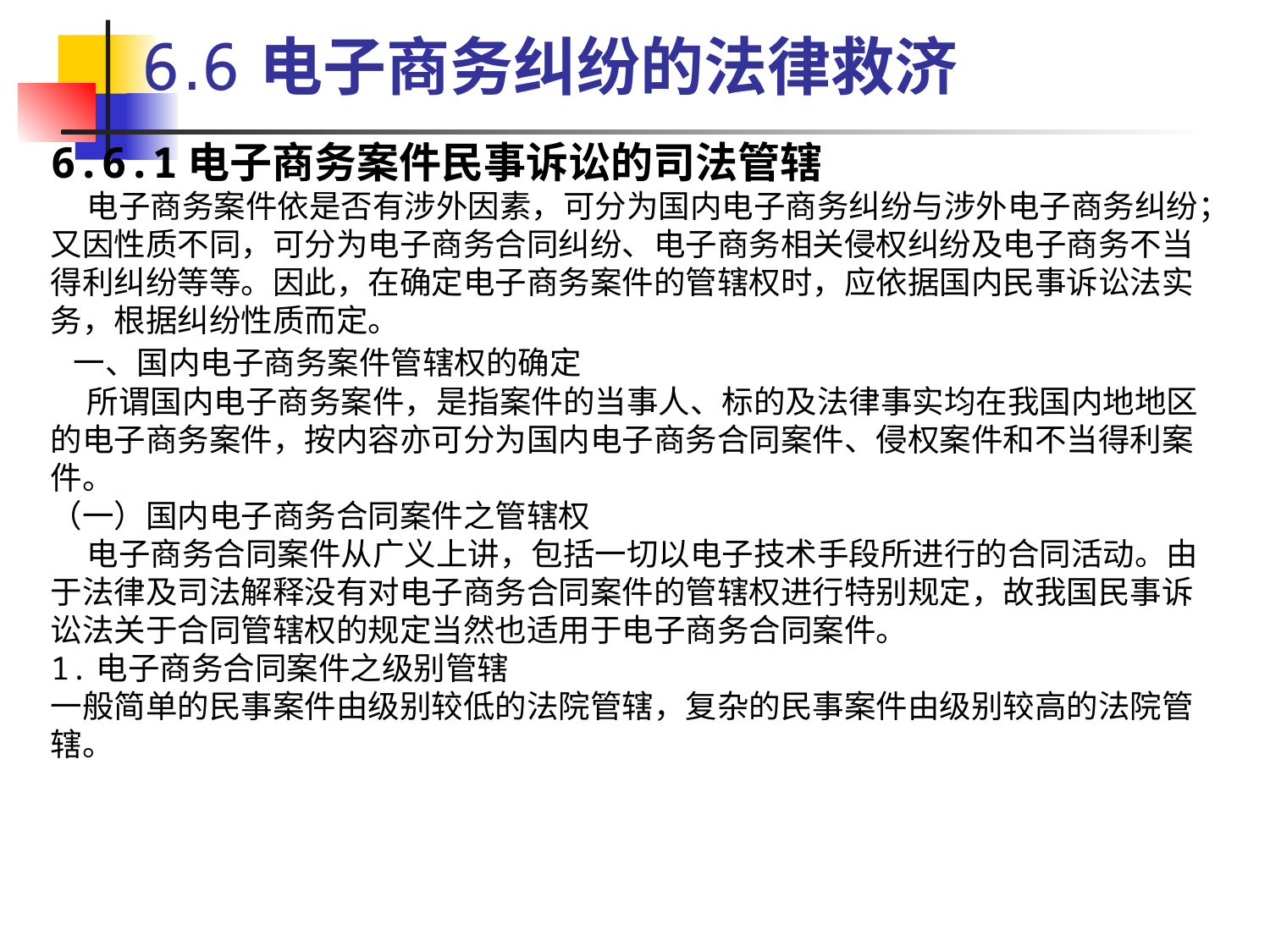

6.6电子商务纠纷的法律救济
6.6.1电子商务案件民事诉讼的司法管辖
    电子商务案件依是否有涉外因素，可分为国内电子商务纠纷与涉外电子商务纠纷；又因性质不同，可分为电子商务合同纠纷、电子商务相关侵权纠纷及电子商务不当得利纠纷等等。因此，在确定电子商务案件的管辖权时，应依据国内民事诉讼法实务，根据纠纷性质而定。
  一、国内电子商务案件管辖权的确定
    所谓国内电子商务案件，是指案件的当事人、标的及法律事实均在我国内地地区的电子商务案件，按内容亦可分为国内电子商务合同案件、侵权案件和不当得利案件。
（一）国内电子商务合同案件之管辖权
    电子商务合同案件从广义上讲，包括一切以电子技术手段所进行的合同活动。由于法律及司法解释没有对电子商务合同案件的管辖权进行特别规定，故我国民事诉讼法关于合同管辖权的规定当然也适用于电子商务合同案件。
1.电子商务合同案件之级别管辖
一般简单的民事案件由级别较低的法院管辖，复杂的民事案件由级别较高的法院管辖。